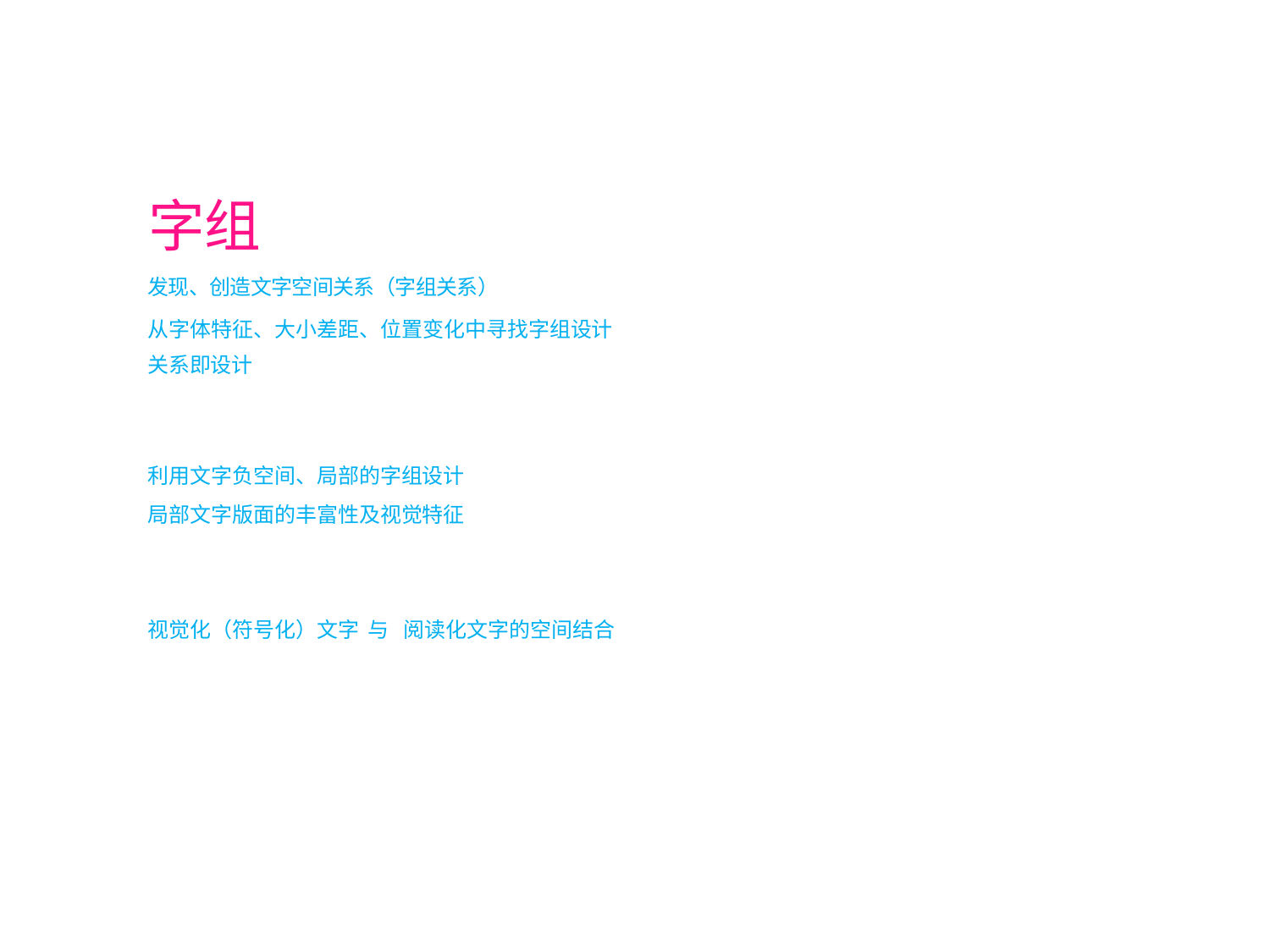

字组
发现、创造文字空间关系（字组关系）
从字体特征、大小差距、位置变化中寻找字组设计   关系即设计

利用文字负空间、局部的字组设计
局部文字版面的丰富性及视觉特征

视觉化（符号化）文字  与   阅读化文字的空间结合